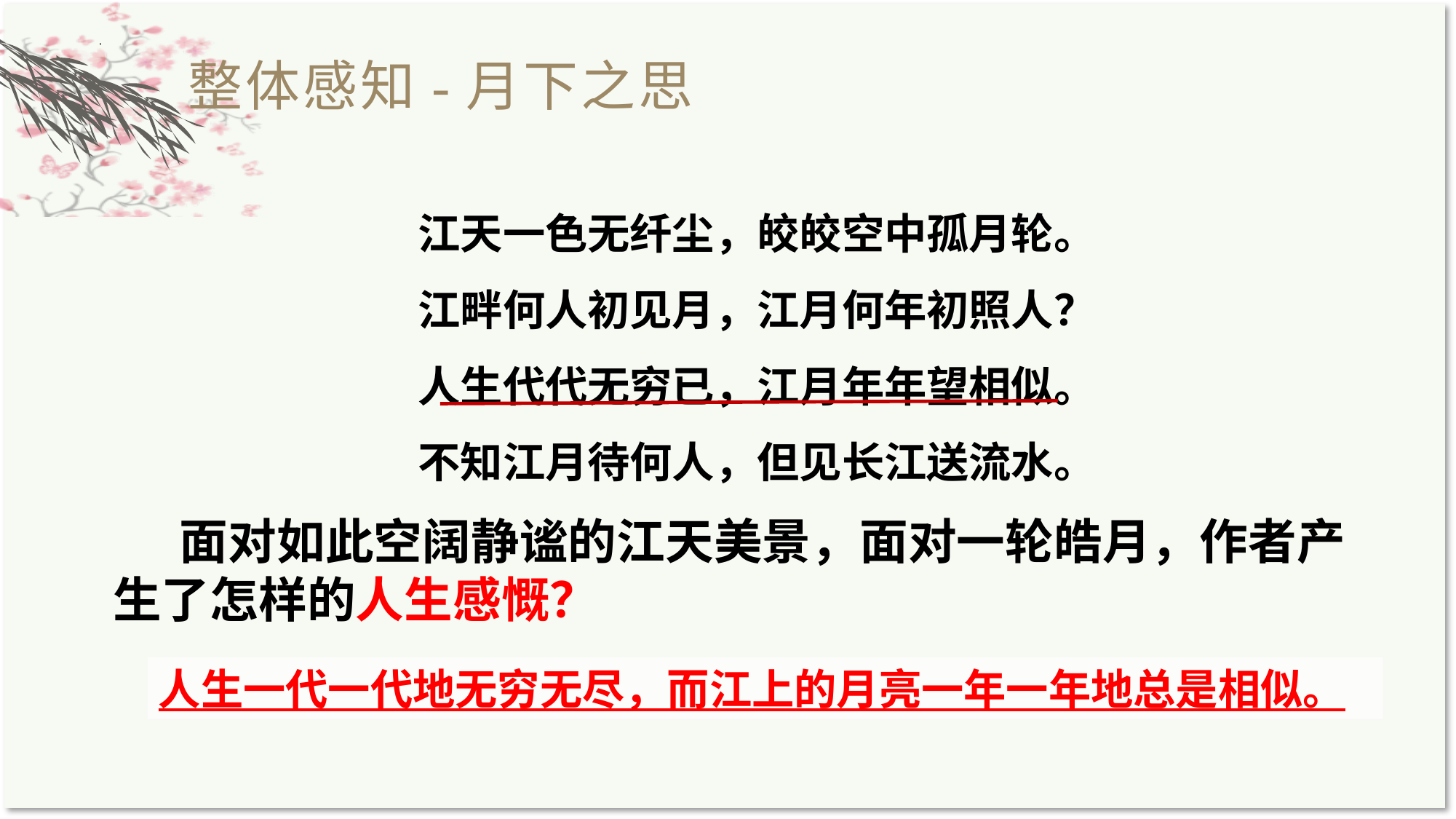

整体感知-月下之思
江天一色无纤尘，皎皎空中孤月轮。
江畔何人初见月，江月何年初照人？
人生代代无穷已，江月年年望相似。
不知江月待何人，但见长江送流水。
     面对如此空阔静谧的江天美景，面对一轮皓月，作者产生了怎样的人生感慨？
人生一代一代地无穷无尽，而江上的月亮一年一年地总是相似。